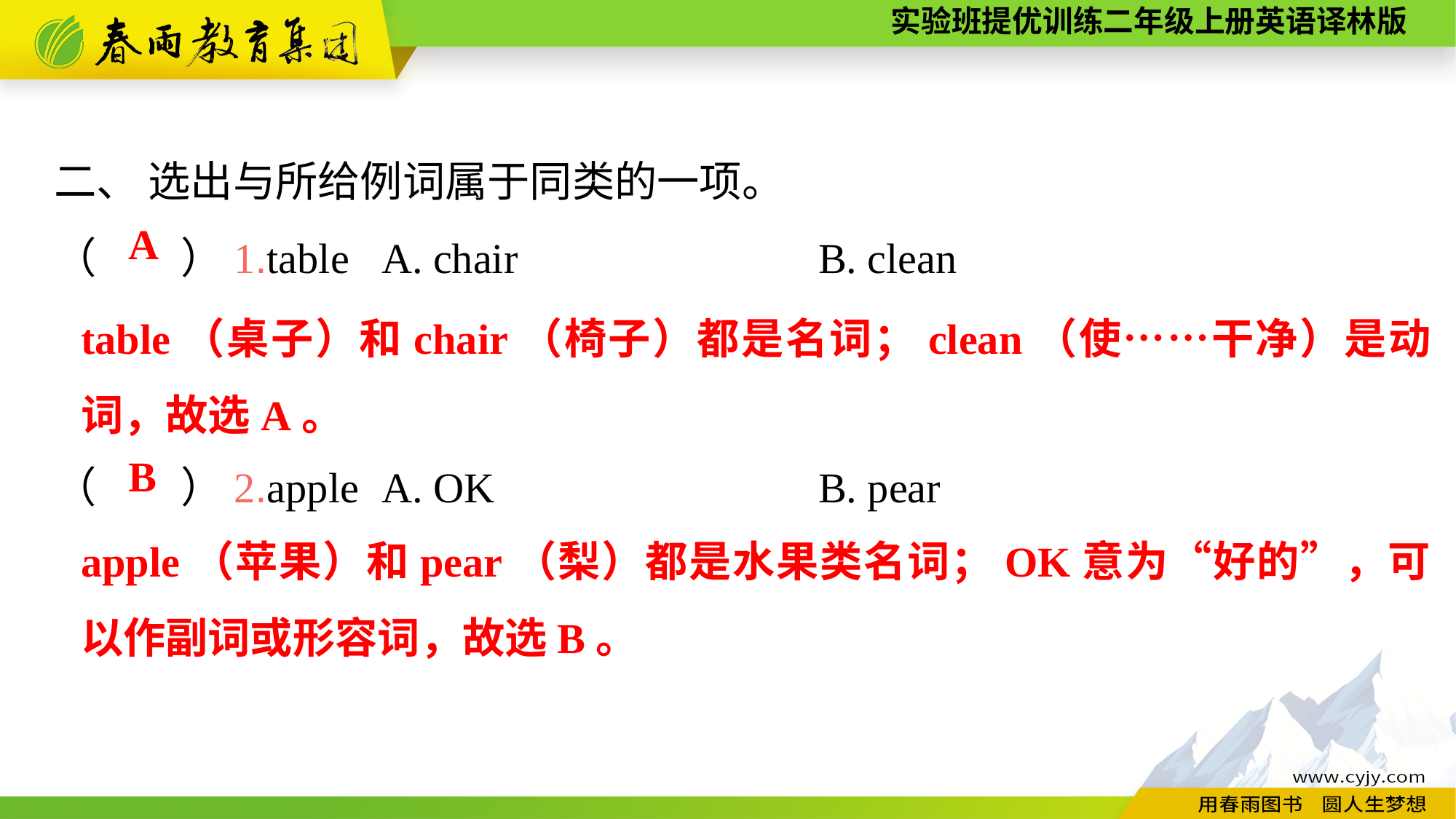

二、 选出与所给例词属于同类的一项。
（　　）1.table	A. chair			B. clean

（　　）2.apple	A. OK			B. pear
A
table（桌子）和chair（椅子）都是名词；clean（使……干净）是动词，故选A。
B
apple（苹果）和pear（梨）都是水果类名词；OK意为“好的”，可以作副词或形容词，故选B。